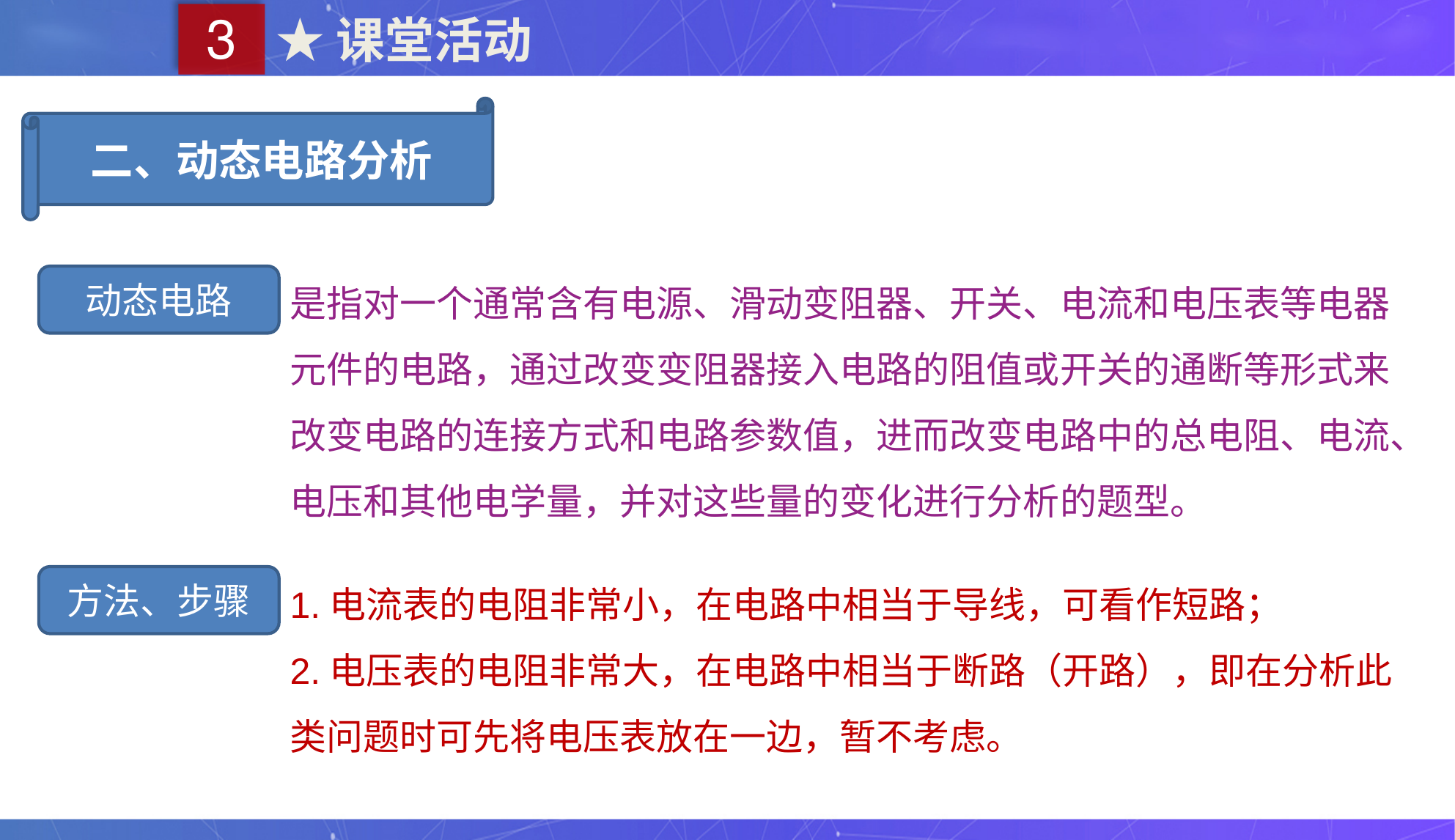

3
★课堂活动
二、动态电路分析
是指对一个通常含有电源、滑动变阻器、开关、电流和电压表等电器元件的电路，通过改变变阻器接入电路的阻值或开关的通断等形式来改变电路的连接方式和电路参数值，进而改变电路中的总电阻、电流、电压和其他电学量，并对这些量的变化进行分析的题型。
动态电路
1.电流表的电阻非常小，在电路中相当于导线，可看作短路；
2.电压表的电阻非常大，在电路中相当于断路（开路），即在分析此类问题时可先将电压表放在一边，暂不考虑。
方法、步骤